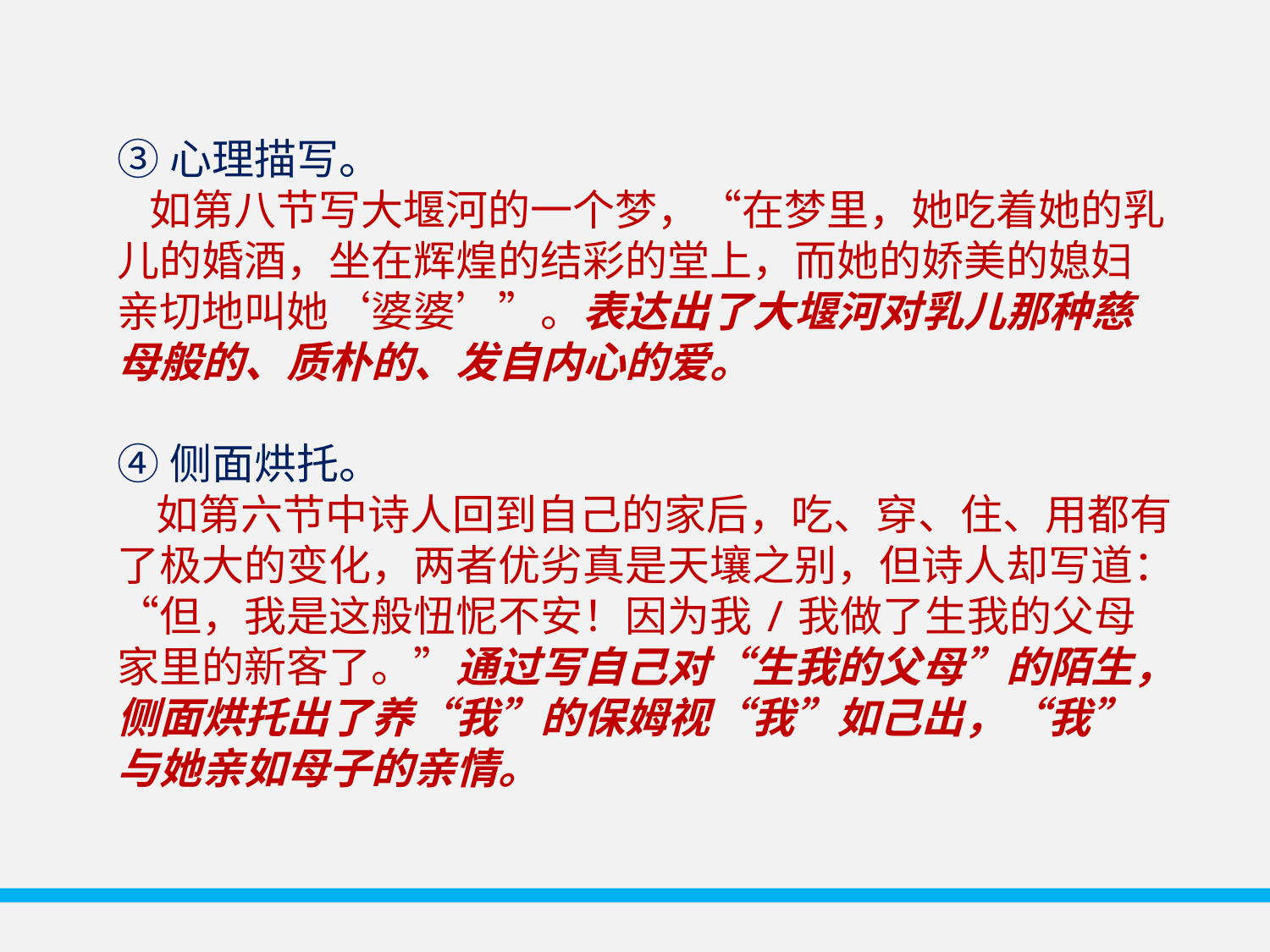

③心理描写。
   如第八节写大堰河的一个梦，“在梦里，她吃着她的乳儿的婚酒，坐在辉煌的结彩的堂上，而她的娇美的媳妇亲切地叫她‘婆婆’”。表达出了大堰河对乳儿那种慈母般的、质朴的、发自内心的爱。

④侧面烘托。
   如第六节中诗人回到自己的家后，吃、穿、住、用都有了极大的变化，两者优劣真是天壤之别，但诗人却写道：“但，我是这般忸怩不安！因为我/我做了生我的父母家里的新客了。”通过写自己对“生我的父母”的陌生，侧面烘托出了养“我”的保姆视“我”如己出，“我”与她亲如母子的亲情。